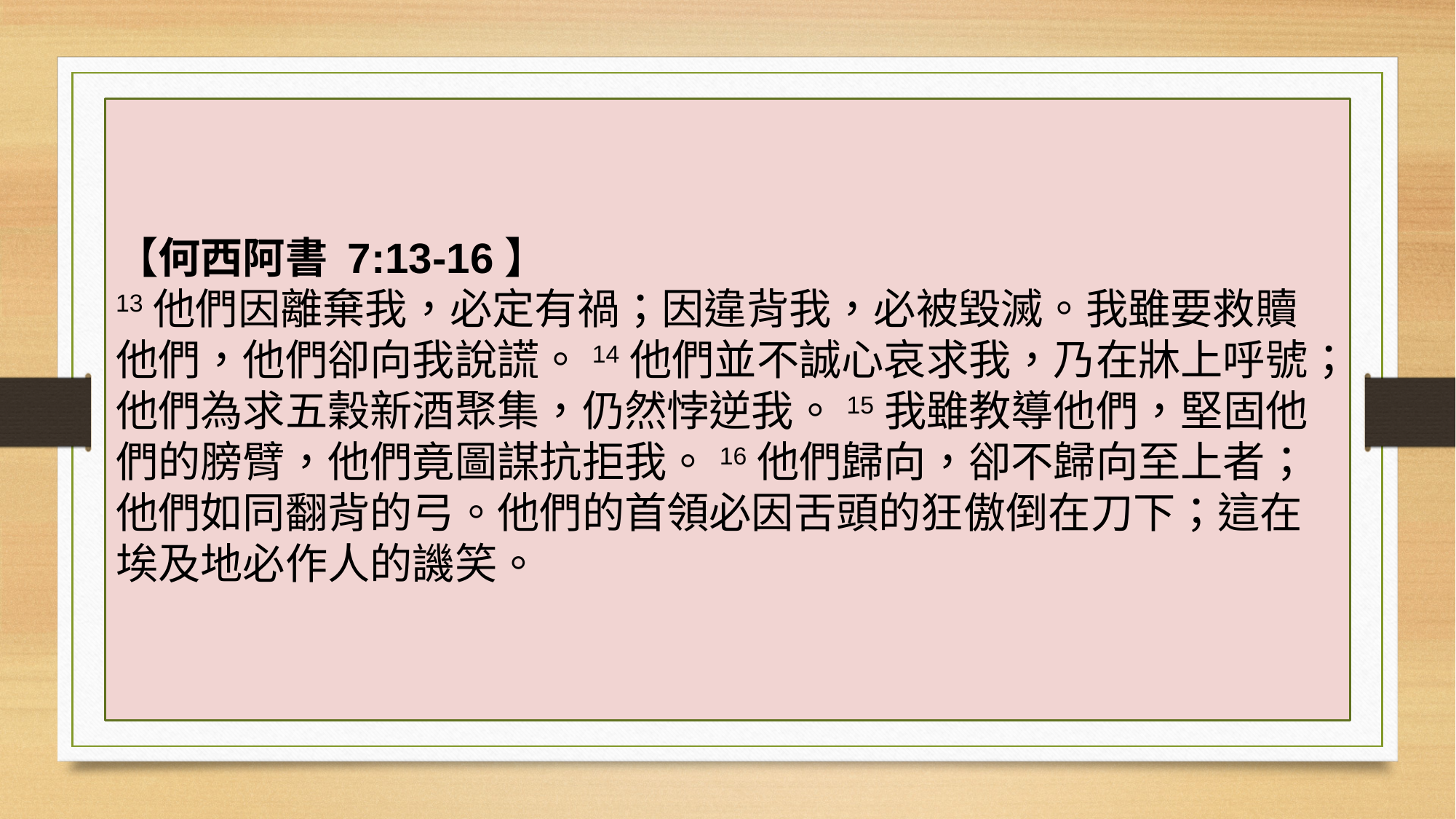

【何西阿書 7:13-16】
13他們因離棄我，必定有禍；因違背我，必被毀滅。我雖要救贖他們，他們卻向我說謊。14他們並不誠心哀求我，乃在牀上呼號；他們為求五穀新酒聚集，仍然悖逆我。15我雖教導他們，堅固他們的膀臂，他們竟圖謀抗拒我。16他們歸向，卻不歸向至上者；他們如同翻背的弓。他們的首領必因舌頭的狂傲倒在刀下；這在埃及地必作人的譏笑。
#